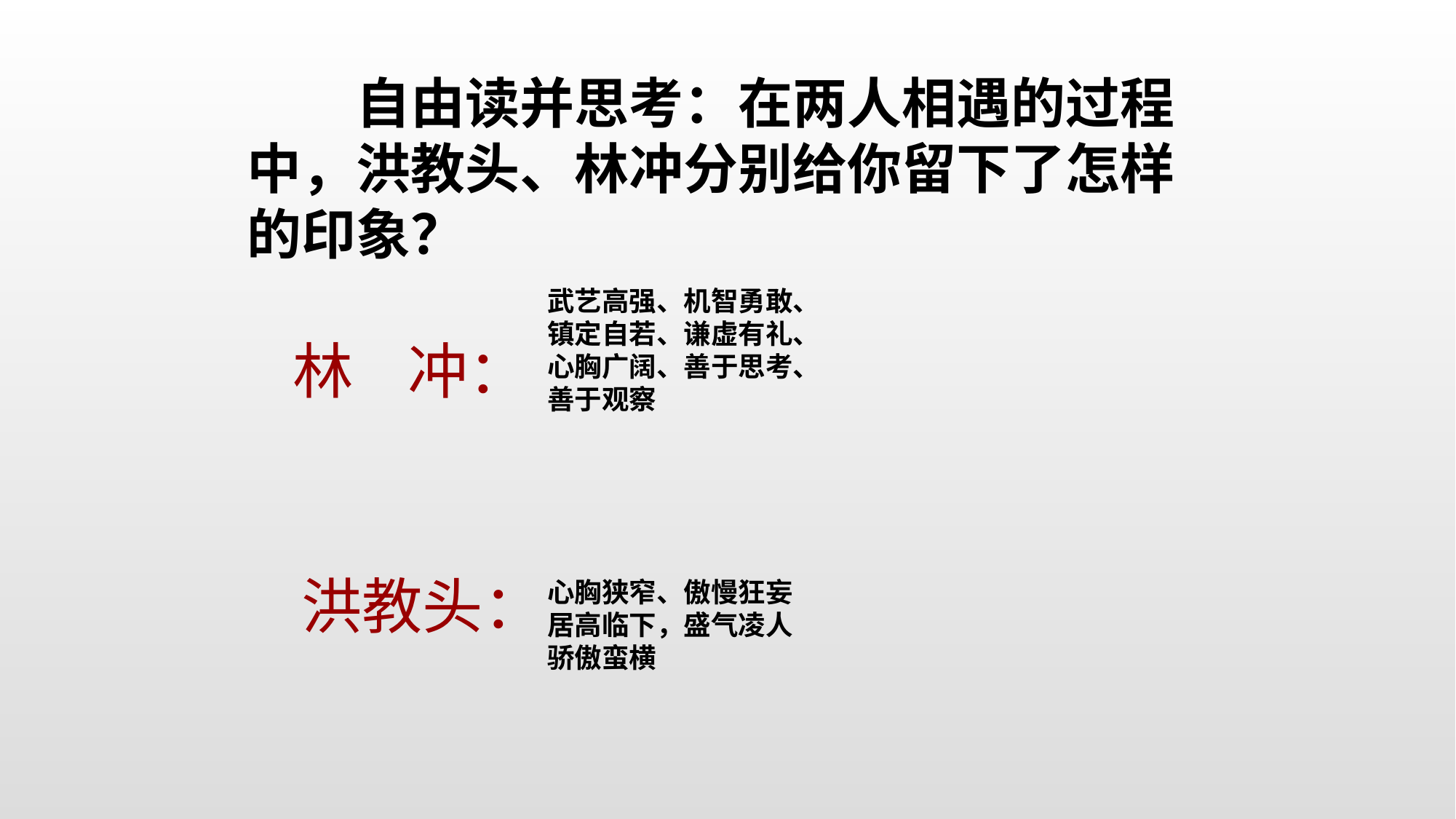

自由读并思考：在两人相遇的过程中，洪教头、林冲分别给你留下了怎样的印象？
武艺高强、机智勇敢、
镇定自若、谦虚有礼、
心胸广阔、善于思考、
善于观察
林    冲：
洪教头：
心胸狭窄、傲慢狂妄
居高临下，盛气凌人
骄傲蛮横